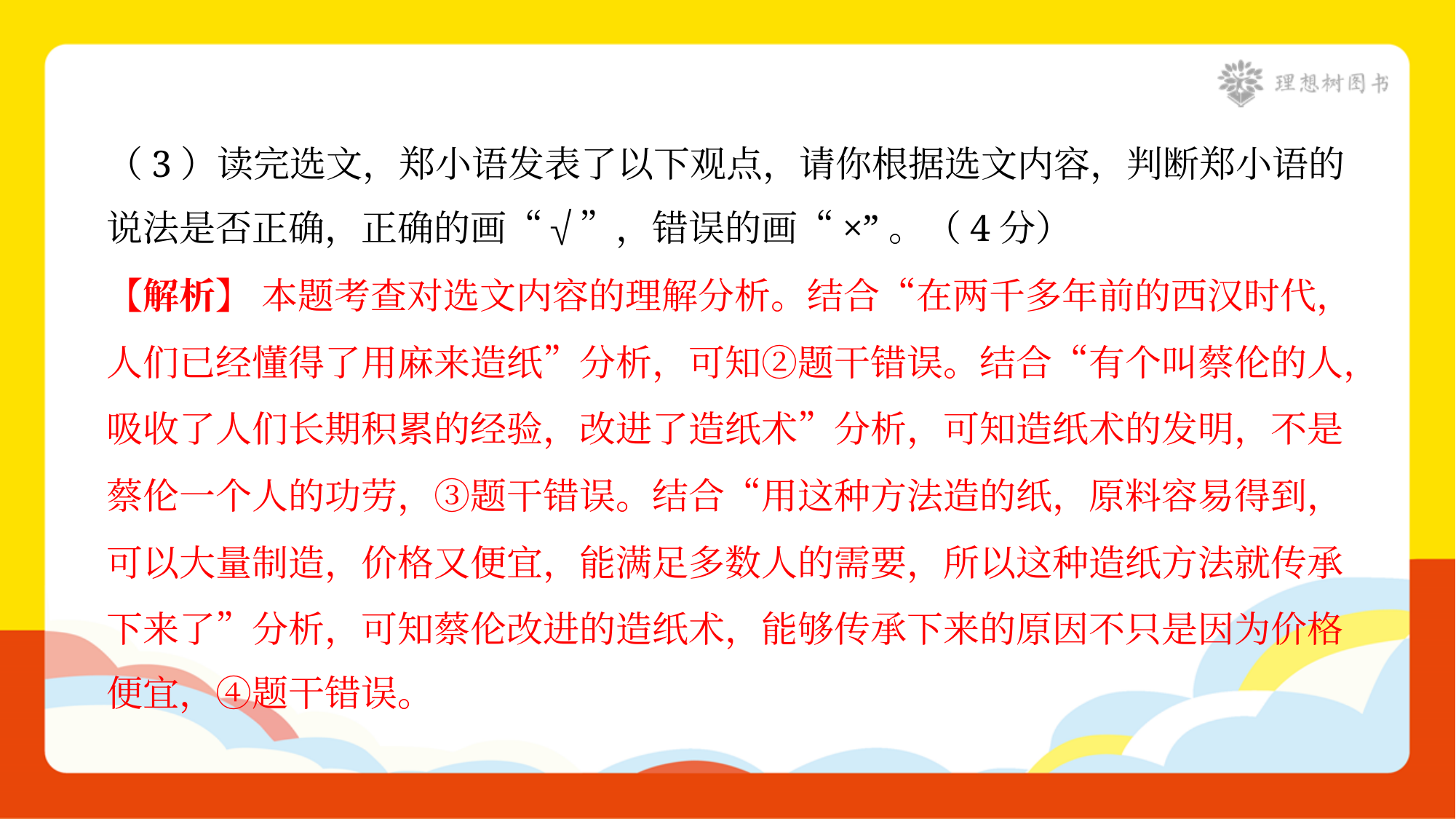

（3）读完选文，郑小语发表了以下观点，请你根据选文内容，判断郑小语的
说法是否正确，正确的画“√”，错误的画“×”。（4分）
【解析】 本题考查对选文内容的理解分析。结合“在两千多年前的西汉时代，
人们已经懂得了用麻来造纸”分析，可知②题干错误。结合“有个叫蔡伦的人，
吸收了人们长期积累的经验，改进了造纸术”分析，可知造纸术的发明，不是
蔡伦一个人的功劳，③题干错误。结合“用这种方法造的纸，原料容易得到，
可以大量制造，价格又便宜，能满足多数人的需要，所以这种造纸方法就传承
下来了”分析，可知蔡伦改进的造纸术，能够传承下来的原因不只是因为价格
便宜，④题干错误。